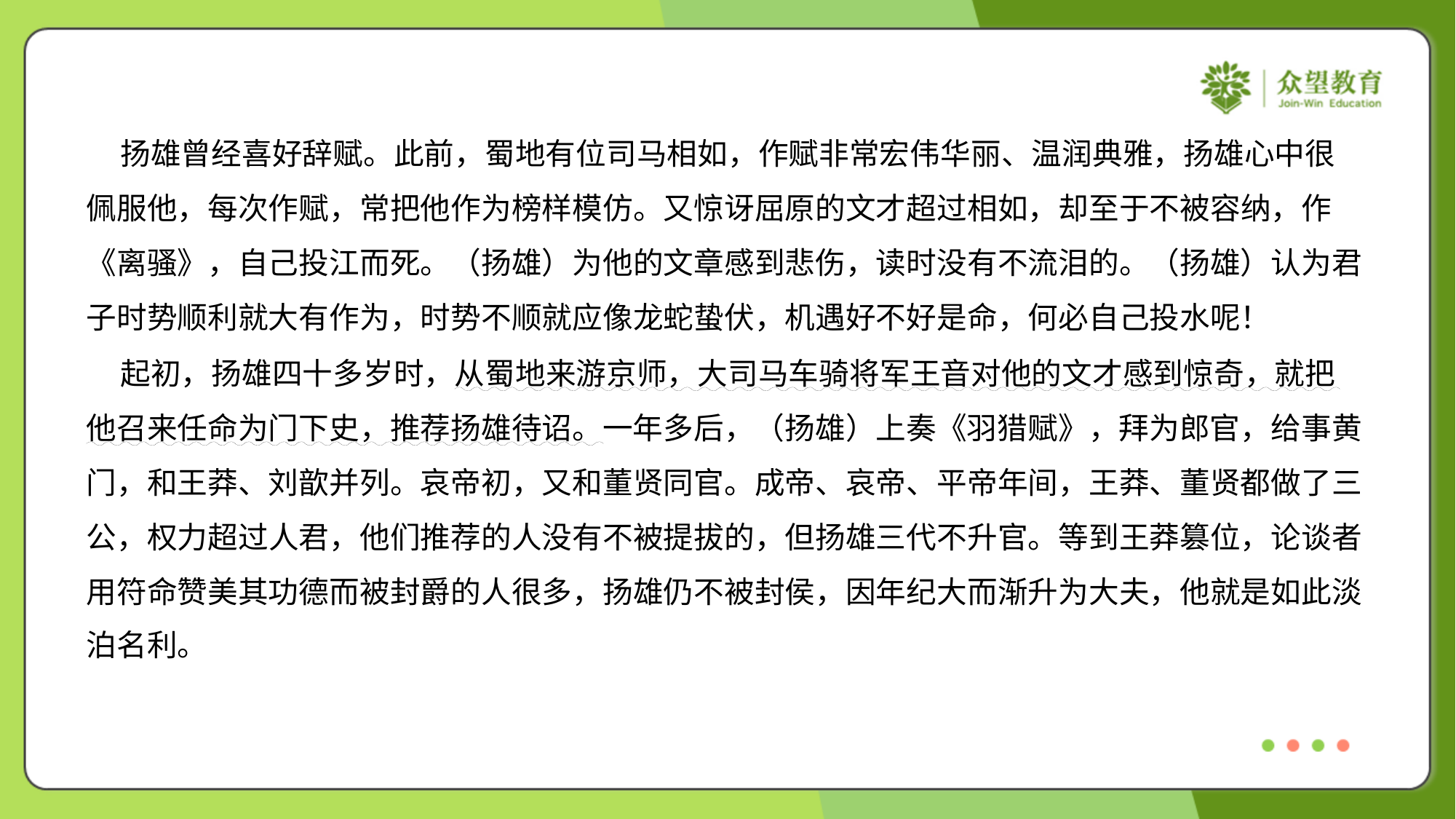

扬雄曾经喜好辞赋。此前，蜀地有位司马相如，作赋非常宏伟华丽、温润典雅，扬雄心中很
佩服他，每次作赋，常把他作为榜样模仿。又惊讶屈原的文才超过相如，却至于不被容纳，作
《离骚》，自己投江而死。（扬雄）为他的文章感到悲伤，读时没有不流泪的。（扬雄）认为君
子时势顺利就大有作为，时势不顺就应像龙蛇蛰伏，机遇好不好是命，何必自己投水呢！
    起初，扬雄四十多岁时，从蜀地来游京师，大司马车骑将军王音对他的文才感到惊奇，就把
他召来任命为门下史，推荐扬雄待诏。一年多后，（扬雄）上奏《羽猎赋》，拜为郎官，给事黄
门，和王莽、刘歆并列。哀帝初，又和董贤同官。成帝、哀帝、平帝年间，王莽、董贤都做了三
公，权力超过人君，他们推荐的人没有不被提拔的，但扬雄三代不升官。等到王莽篡位，论谈者
用符命赞美其功德而被封爵的人很多，扬雄仍不被封侯，因年纪大而渐升为大夫，他就是如此淡
泊名利。